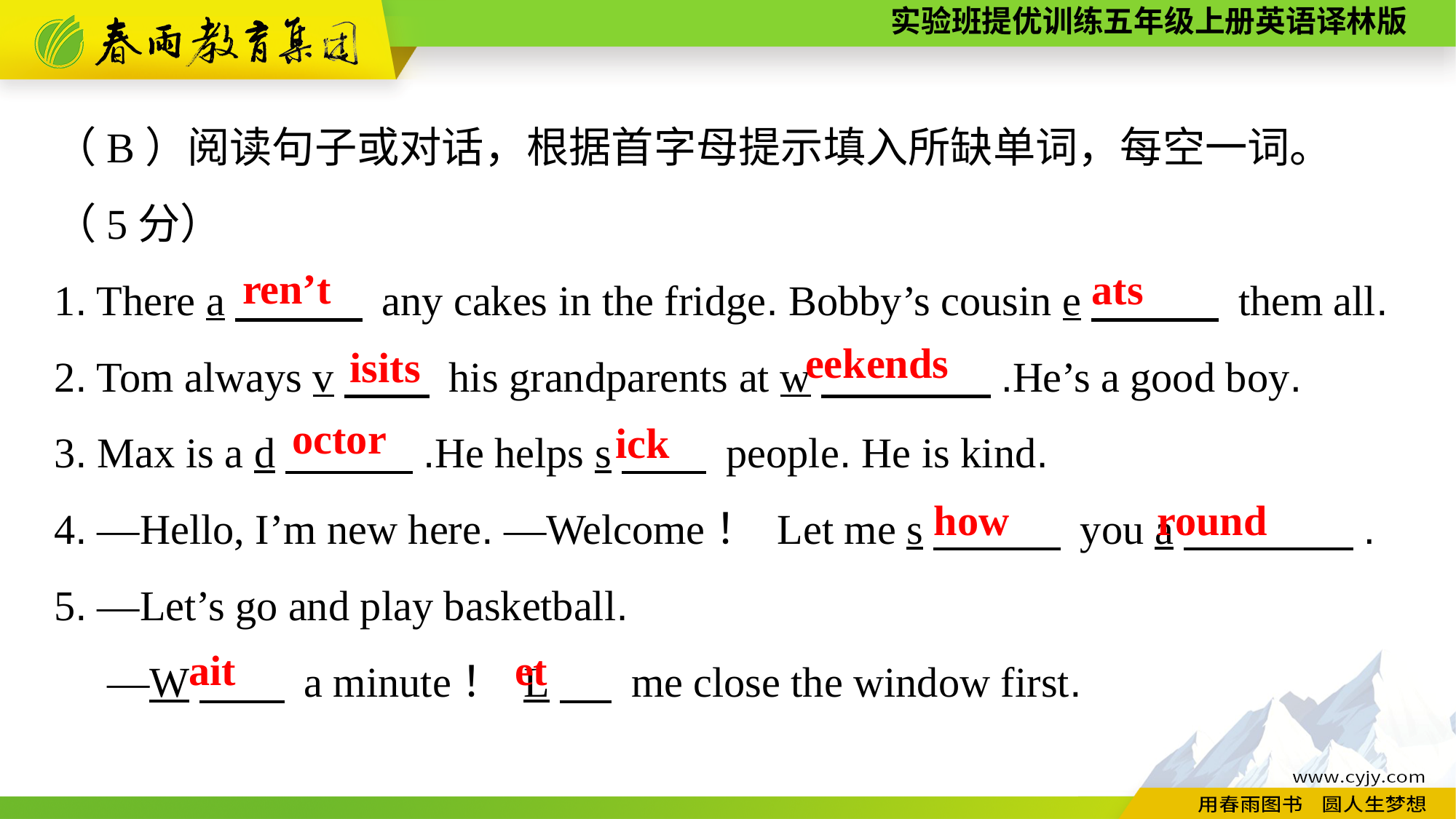

（B）阅读句子或对话，根据首字母提示填入所缺单词，每空一词。
（5分）
1. There a　　　 any cakes in the fridge. Bobby’s cousin e　　　 them all.
2. Tom always v　　 his grandparents at w　　　　.He’s a good boy.
3. Max is a d　　　.He helps s　　 people. He is kind.
4. —Hello, I’m new here. —Welcome！ Let me s　　　 you a　　　　.
5. —Let’s go and play basketball.
 —W　　 a minute！ L　  me close the window first.
ren’t
ats
eekends
isits
octor
ick
how
round
ait
et